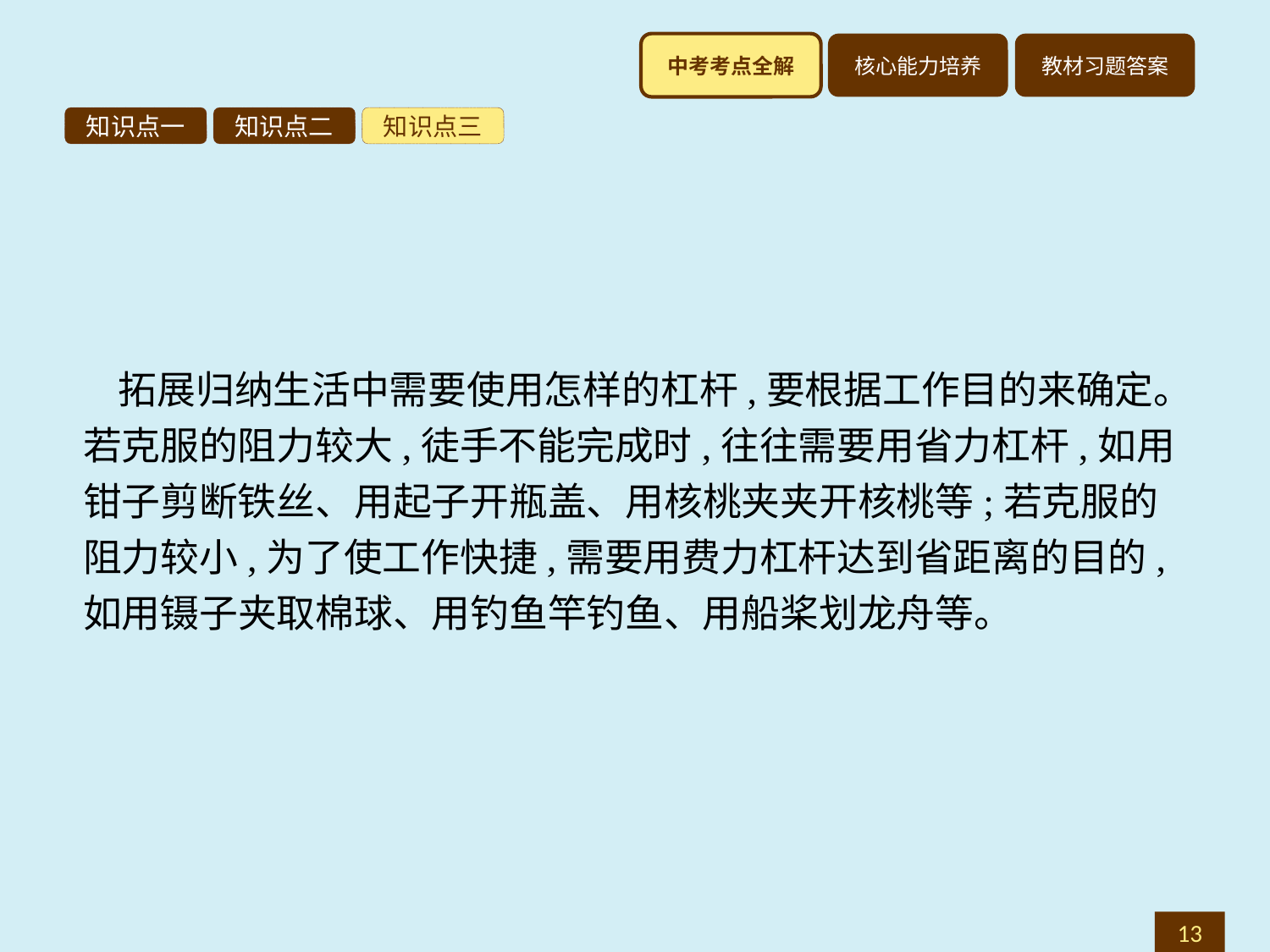

知识点一
知识点二
知识点三
拓展归纳生活中需要使用怎样的杠杆,要根据工作目的来确定。若克服的阻力较大,徒手不能完成时,往往需要用省力杠杆,如用钳子剪断铁丝、用起子开瓶盖、用核桃夹夹开核桃等;若克服的阻力较小,为了使工作快捷,需要用费力杠杆达到省距离的目的,如用镊子夹取棉球、用钓鱼竿钓鱼、用船桨划龙舟等。